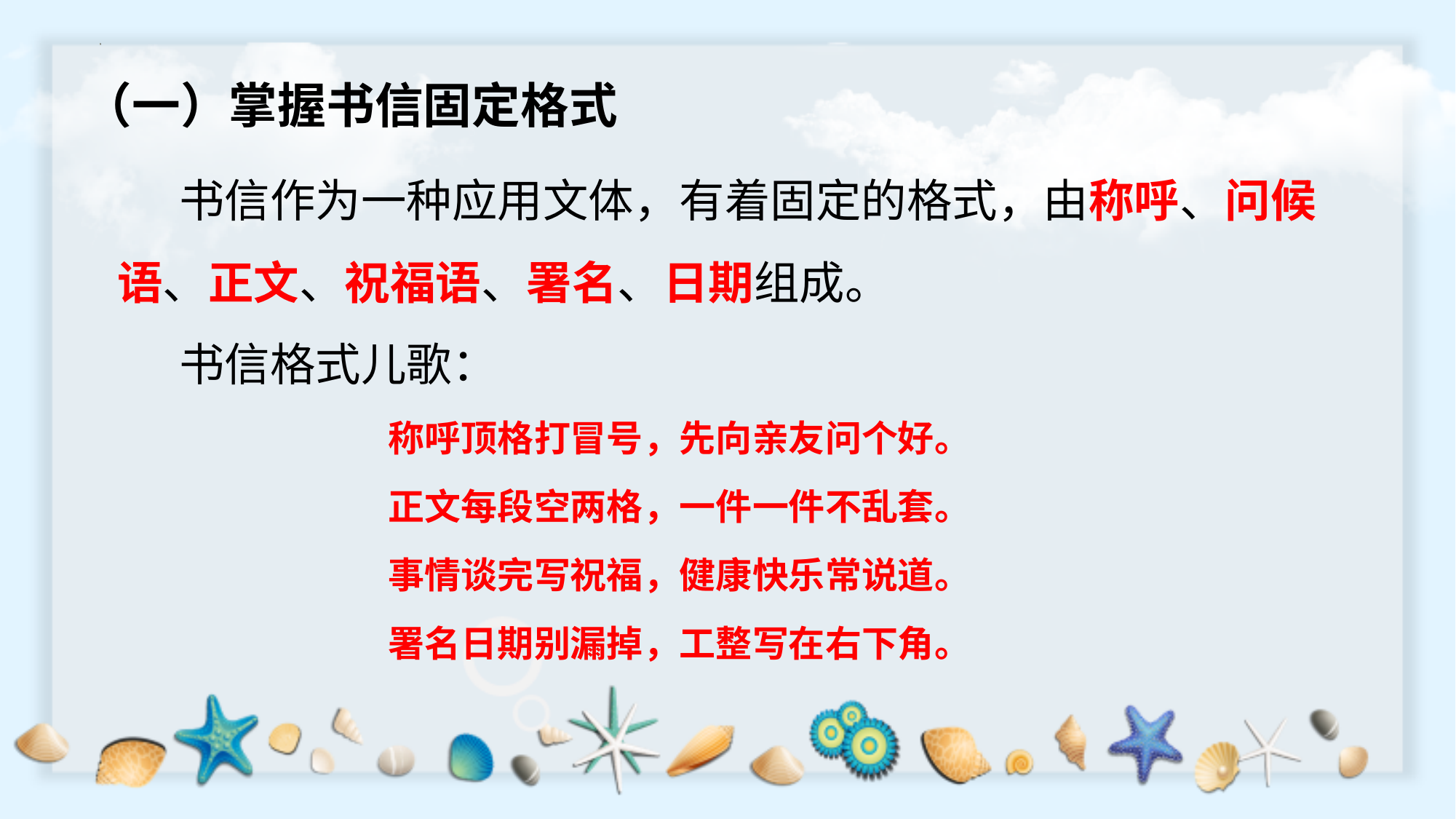

（一）掌握书信固定格式
     书信作为一种应用文体，有着固定的格式，由称呼、问候语、正文、祝福语、署名、日期组成。
     书信格式儿歌：
称呼顶格打冒号，先向亲友问个好。
正文每段空两格，一件一件不乱套。
事情谈完写祝福，健康快乐常说道。
署名日期别漏掉，工整写在右下角。